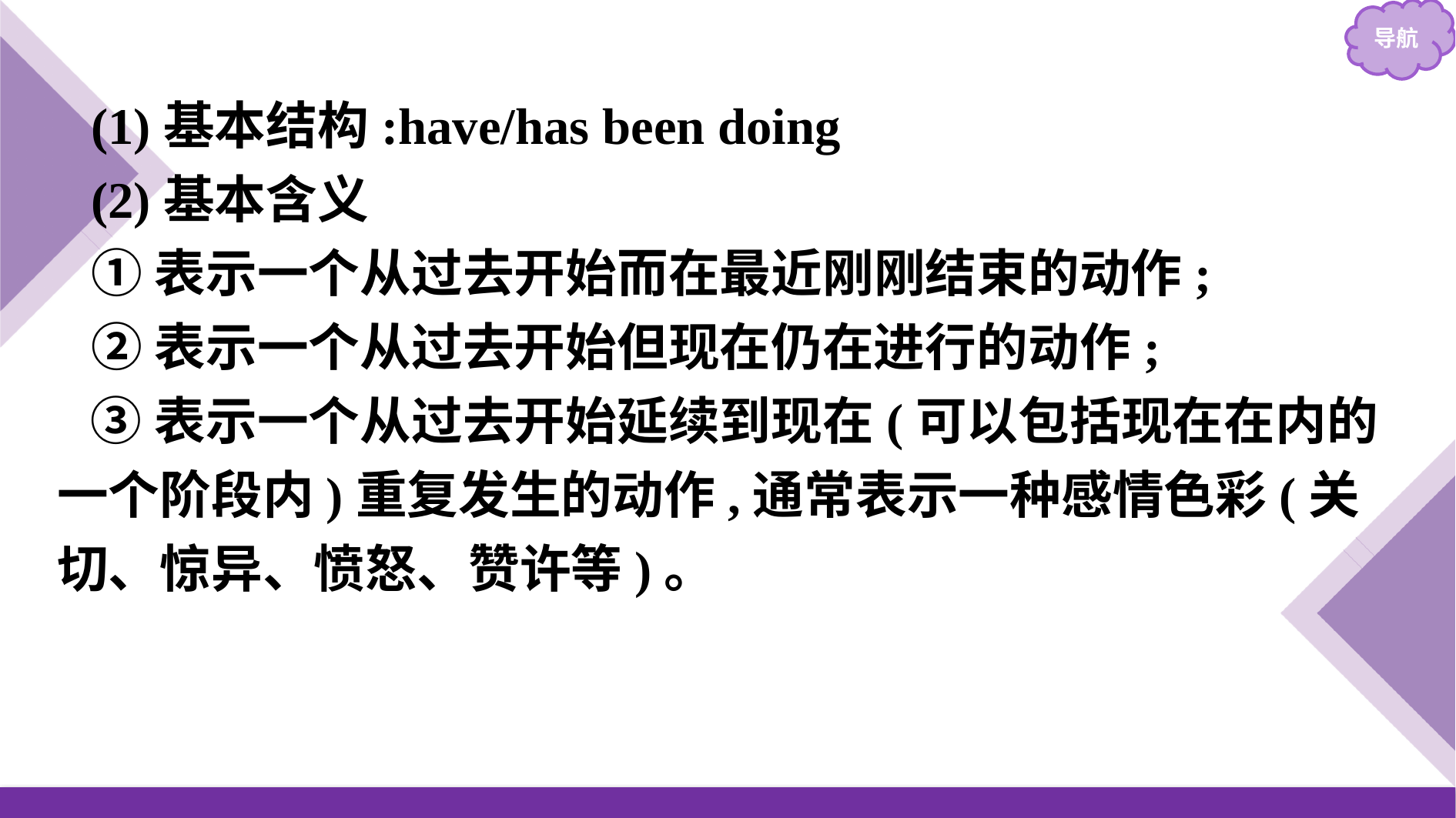

(1)基本结构:have/has been doing
(2)基本含义
①表示一个从过去开始而在最近刚刚结束的动作;
②表示一个从过去开始但现在仍在进行的动作;
③表示一个从过去开始延续到现在(可以包括现在在内的一个阶段内)重复发生的动作,通常表示一种感情色彩(关切、惊异、愤怒、赞许等)。